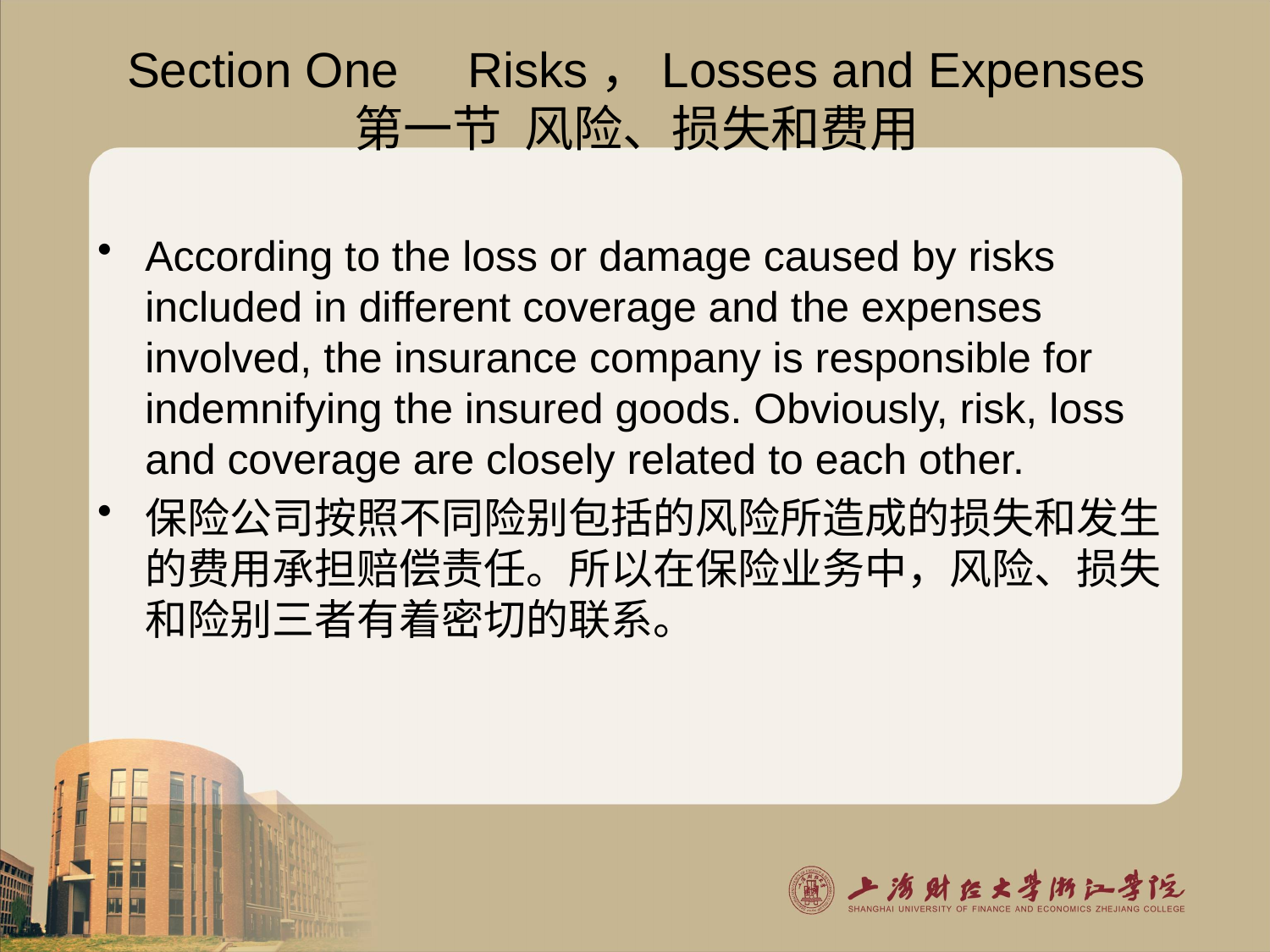

# Section One     Risks，Losses and Expenses 第一节  风险、损失和费用

According to the loss or damage caused by risks included in different coverage and the expenses involved, the insurance company is responsible for indemnifying the insured goods. Obviously, risk, loss and coverage are closely related to each other.
保险公司按照不同险别包括的风险所造成的损失和发生的费用承担赔偿责任。所以在保险业务中，风险、损失和险别三者有着密切的联系。